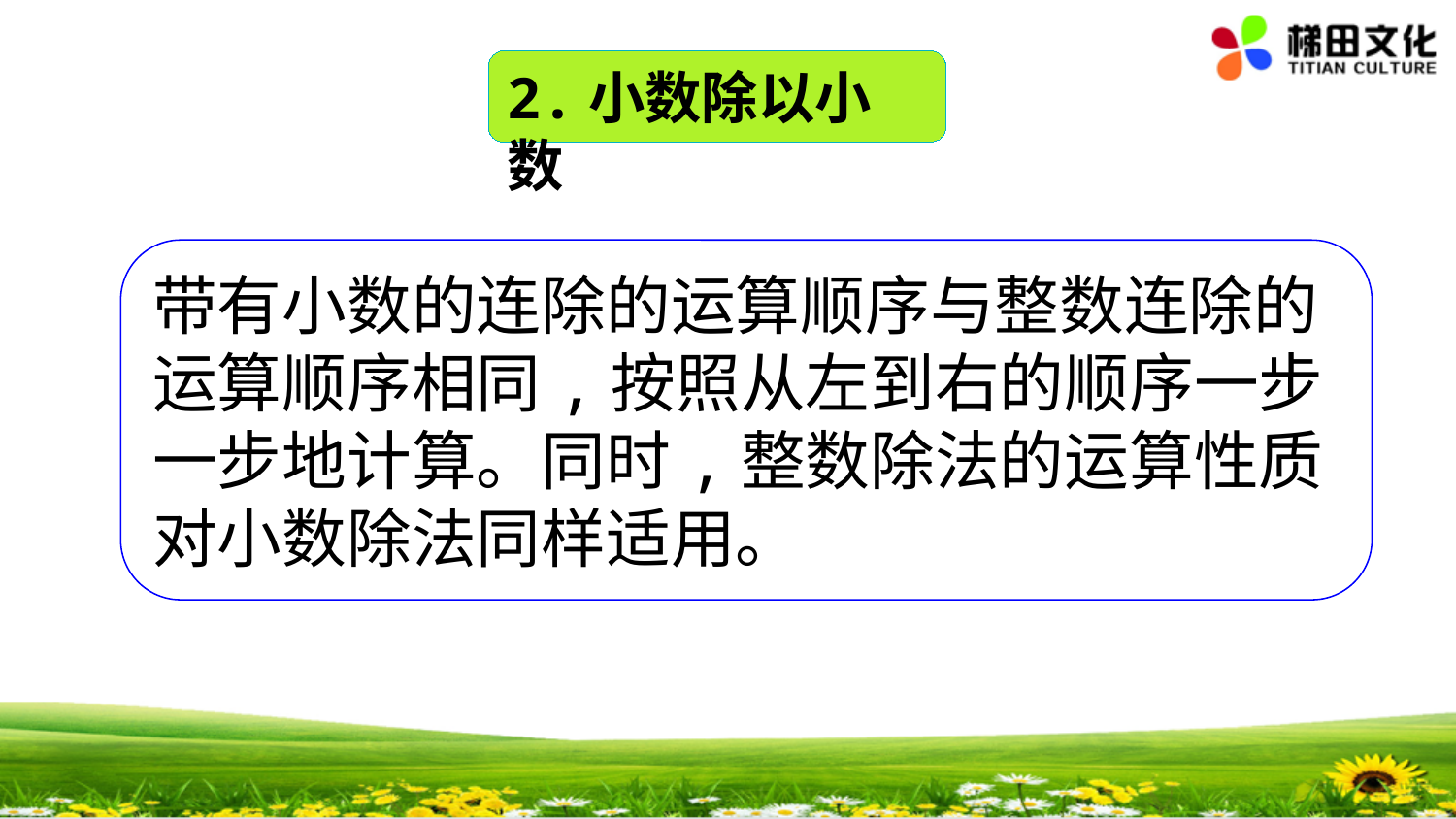

2.小数除以小数
带有小数的连除的运算顺序与整数连除的运算顺序相同,按照从左到右的顺序一步一步地计算。同时,整数除法的运算性质对小数除法同样适用。